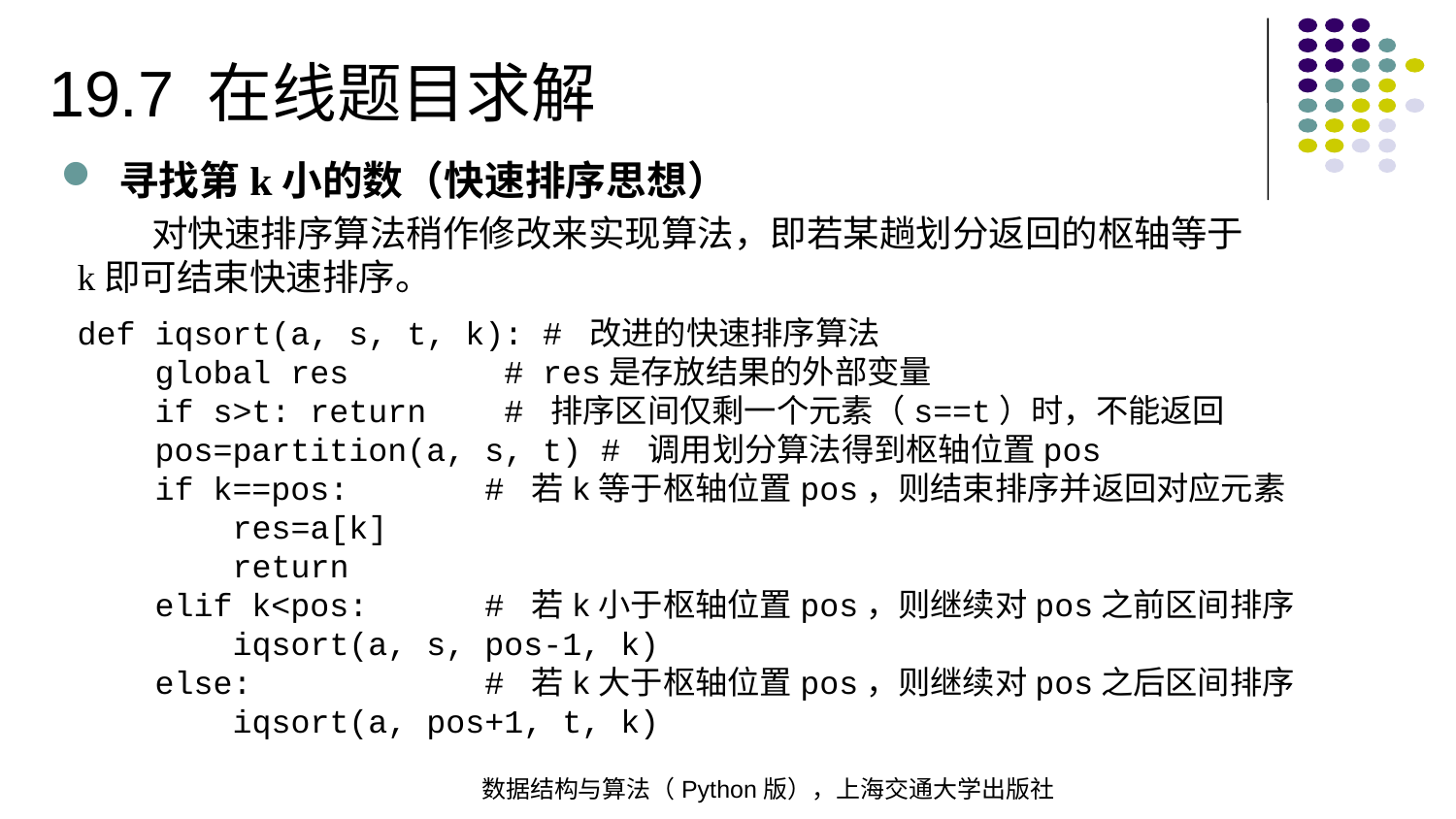

19.7 在线题目求解
寻找第k小的数（快速排序思想）
        对快速排序算法稍作修改来实现算法，即若某趟划分返回的枢轴等于k即可结束快速排序。
def iqsort(a, s, t, k): # 改进的快速排序算法
    global res        # res是存放结果的外部变量
    if s>t: return    # 排序区间仅剩一个元素（s==t）时，不能返回
    pos=partition(a, s, t) # 调用划分算法得到枢轴位置pos
    if k==pos:       # 若k等于枢轴位置pos，则结束排序并返回对应元素
        res=a[k]
        return
    elif k<pos:      # 若k小于枢轴位置pos，则继续对pos之前区间排序
        iqsort(a, s, pos-1, k)
    else:            # 若k大于枢轴位置pos，则继续对pos之后区间排序
        iqsort(a, pos+1, t, k)